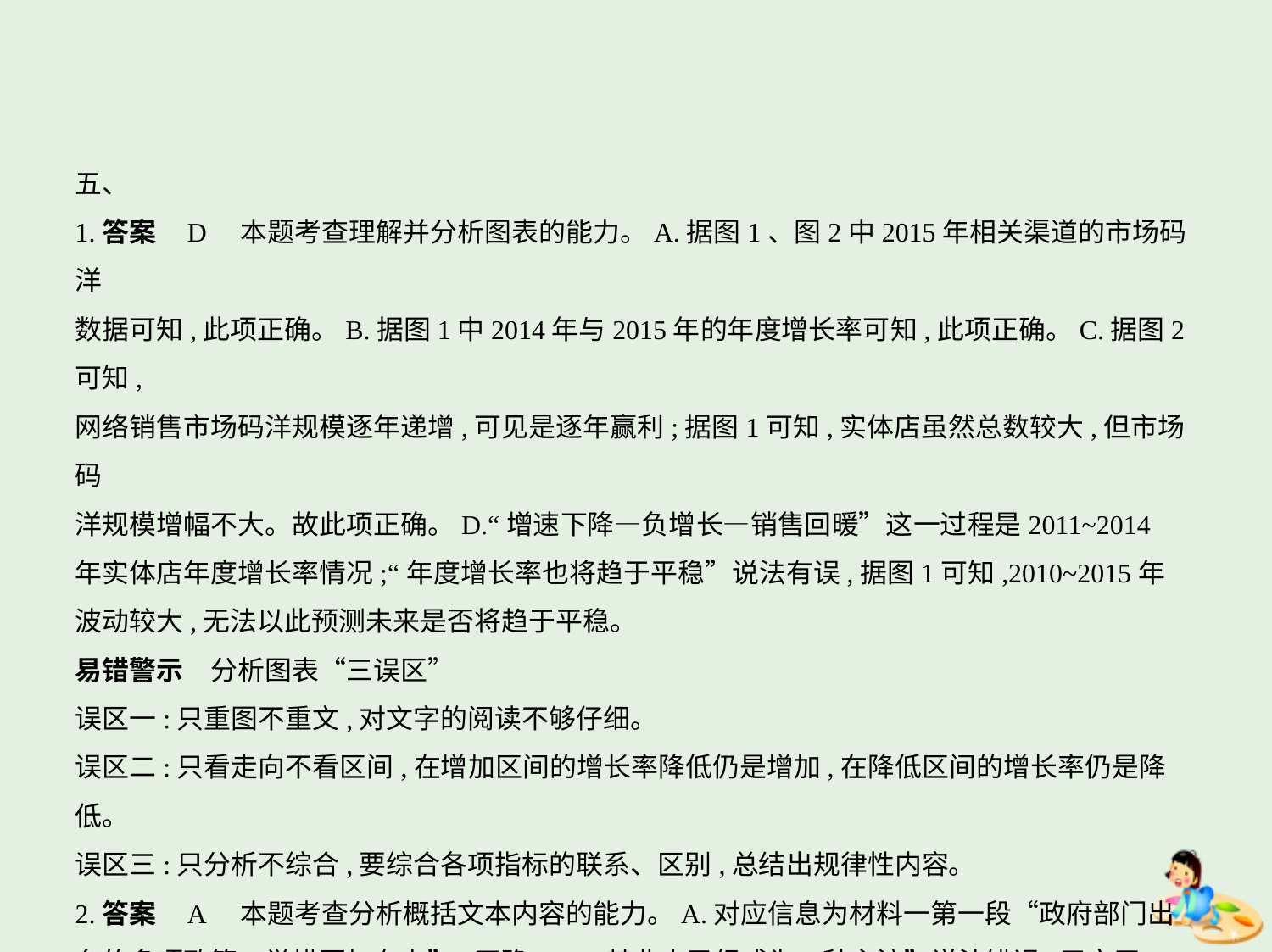

五、
1.答案    D　本题考查理解并分析图表的能力。A.据图1、图2中2015年相关渠道的市场码洋
数据可知,此项正确。B.据图1中2014年与2015年的年度增长率可知,此项正确。C.据图2可知,
网络销售市场码洋规模逐年递增,可见是逐年赢利;据图1可知,实体店虽然总数较大,但市场码
洋规模增幅不大。故此项正确。D.“增速下降—负增长—销售回暖”这一过程是2011~2014
年实体店年度增长率情况;“年度增长率也将趋于平稳”说法有误,据图1可知,2010~2015年
波动较大,无法以此预测未来是否将趋于平稳。
易错警示　分析图表“三误区”
误区一:只重图不重文,对文字的阅读不够仔细。
误区二:只看走向不看区间,在增加区间的增长率降低仍是增加,在降低区间的增长率仍是降低。
误区三:只分析不综合,要综合各项指标的联系、区别,总结出规律性内容。
2.答案    A　本题考查分析概括文本内容的能力。A.对应信息为材料一第一段“政府部门出
台的多项政策、举措更加有力”,正确。B.“其业态已经成为一种主流”说法错误,于文无